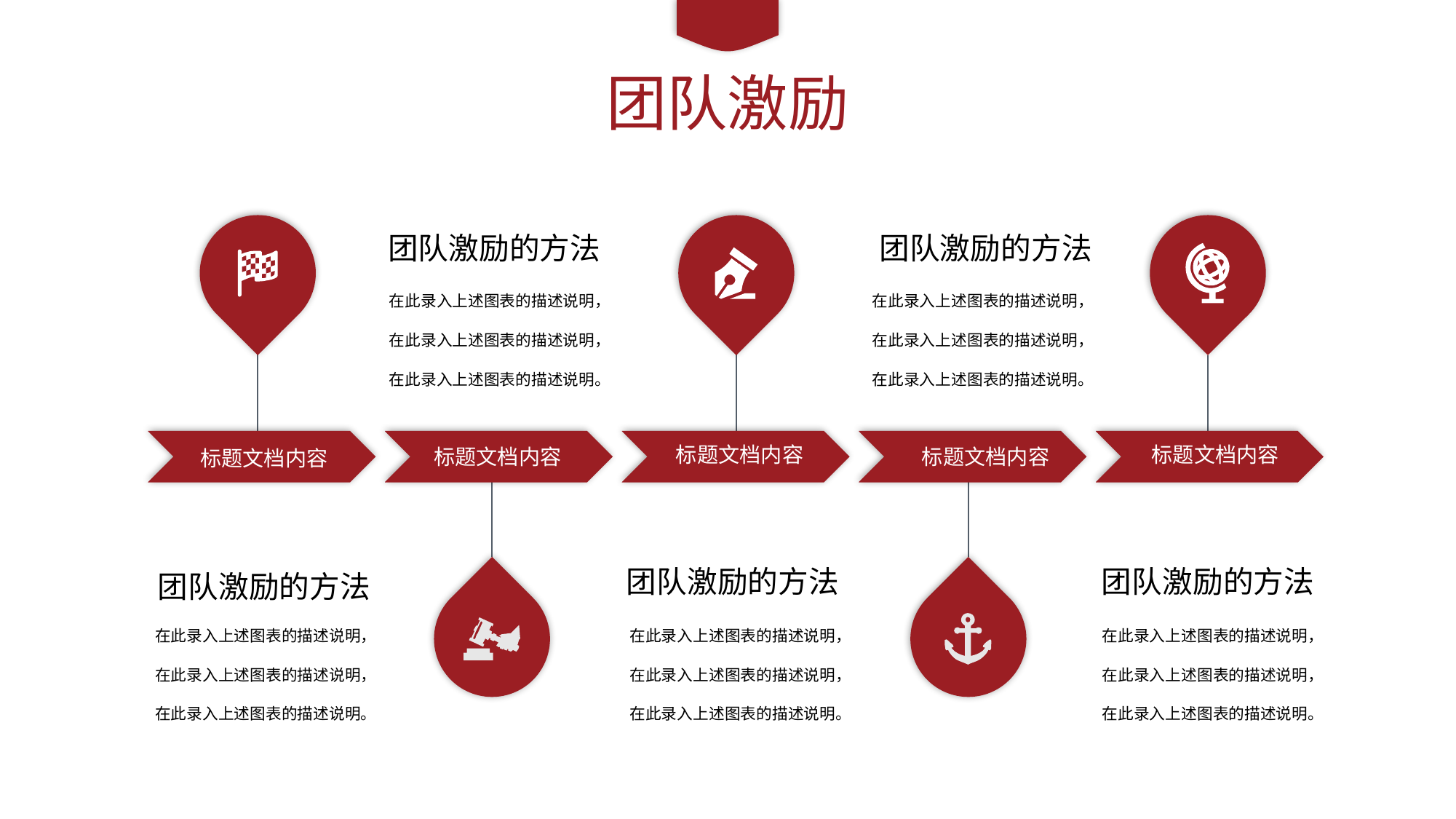

团队激励

标题文档内容

标题文档内容

标题文档内容
团队激励的方法
在此录入上述图表的描述说明，在此录入上述图表的描述说明，在此录入上述图表的描述说明。
团队激励的方法
在此录入上述图表的描述说明，在此录入上述图表的描述说明，在此录入上述图表的描述说明。

标题文档内容

标题文档内容

团队激励的方法
在此录入上述图表的描述说明，在此录入上述图表的描述说明，在此录入上述图表的描述说明。
团队激励的方法
在此录入上述图表的描述说明，在此录入上述图表的描述说明，在此录入上述图表的描述说明。
团队激励的方法
在此录入上述图表的描述说明，在此录入上述图表的描述说明，在此录入上述图表的描述说明。